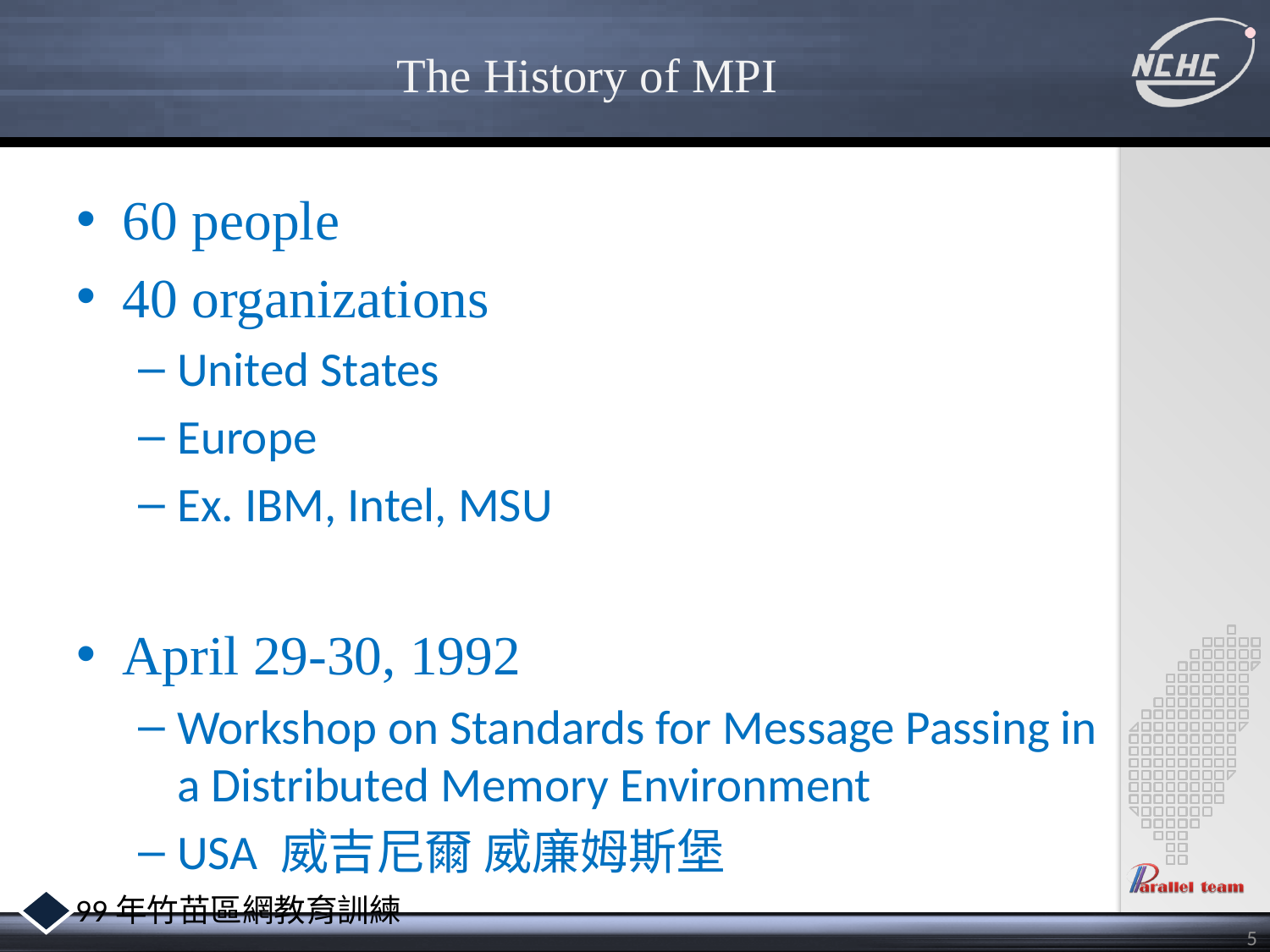

# The History of MPI
60 people
40 organizations
United States
Europe
Ex. IBM, Intel, MSU

April 29-30, 1992
Workshop on Standards for Message Passing in a Distributed Memory Environment
USA 威吉尼爾 威廉姆斯堡
5